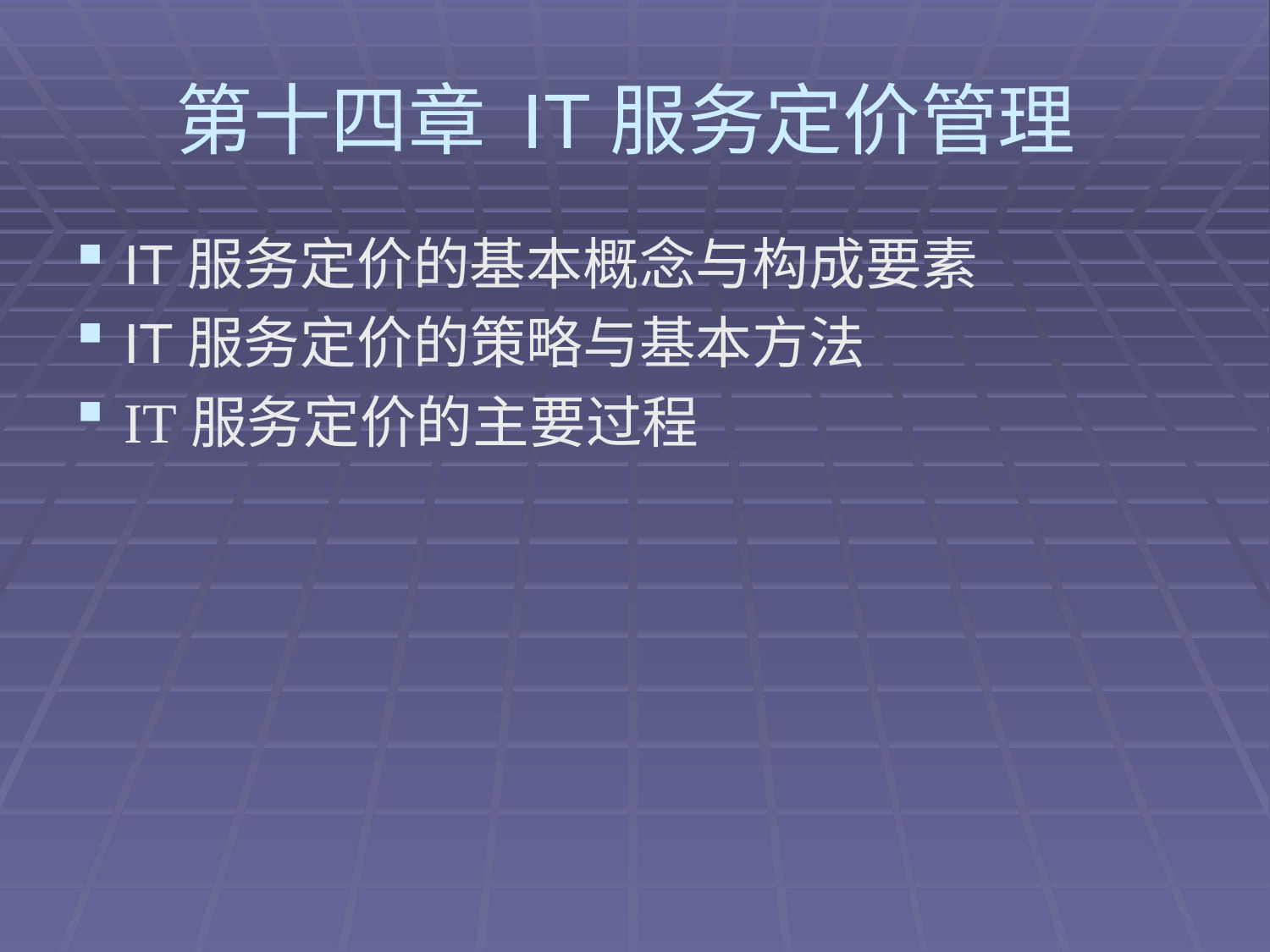

# 第十四章 IT服务定价管理
IT服务定价的基本概念与构成要素
IT服务定价的策略与基本方法
IT服务定价的主要过程